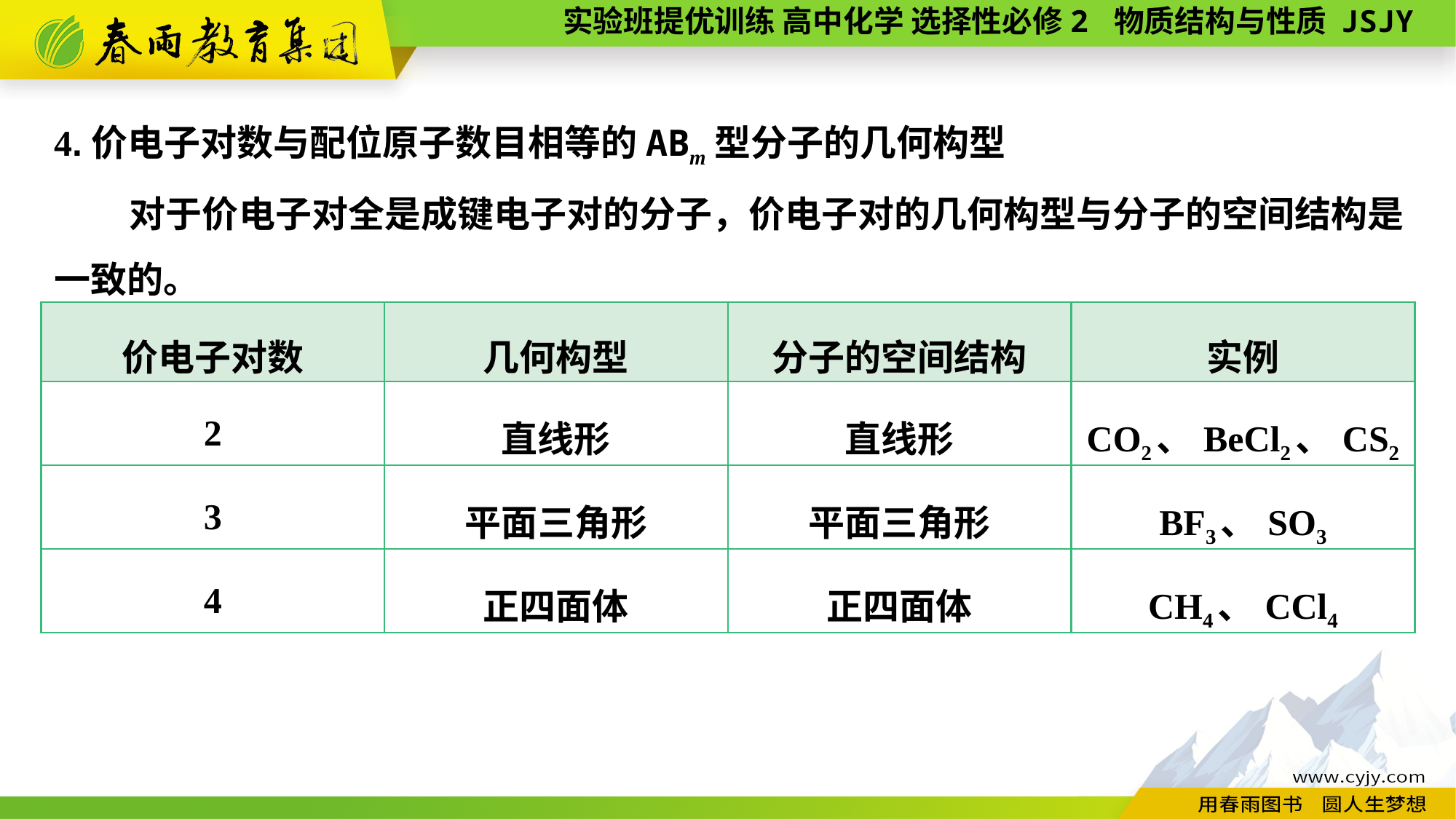

4.价电子对数与配位原子数目相等的ABm型分子的几何构型
对于价电子对全是成键电子对的分子，价电子对的几何构型与分子的空间结构是一致的。
| 价电子对数 | 几何构型 | 分子的空间结构 | 实例 |
| --- | --- | --- | --- |
| 2 | 直线形 | 直线形 | CO2、BeCl2、CS2 |
| 3 | 平面三角形 | 平面三角形 | BF3、SO3 |
| 4 | 正四面体 | 正四面体 | CH4、CCl4 |